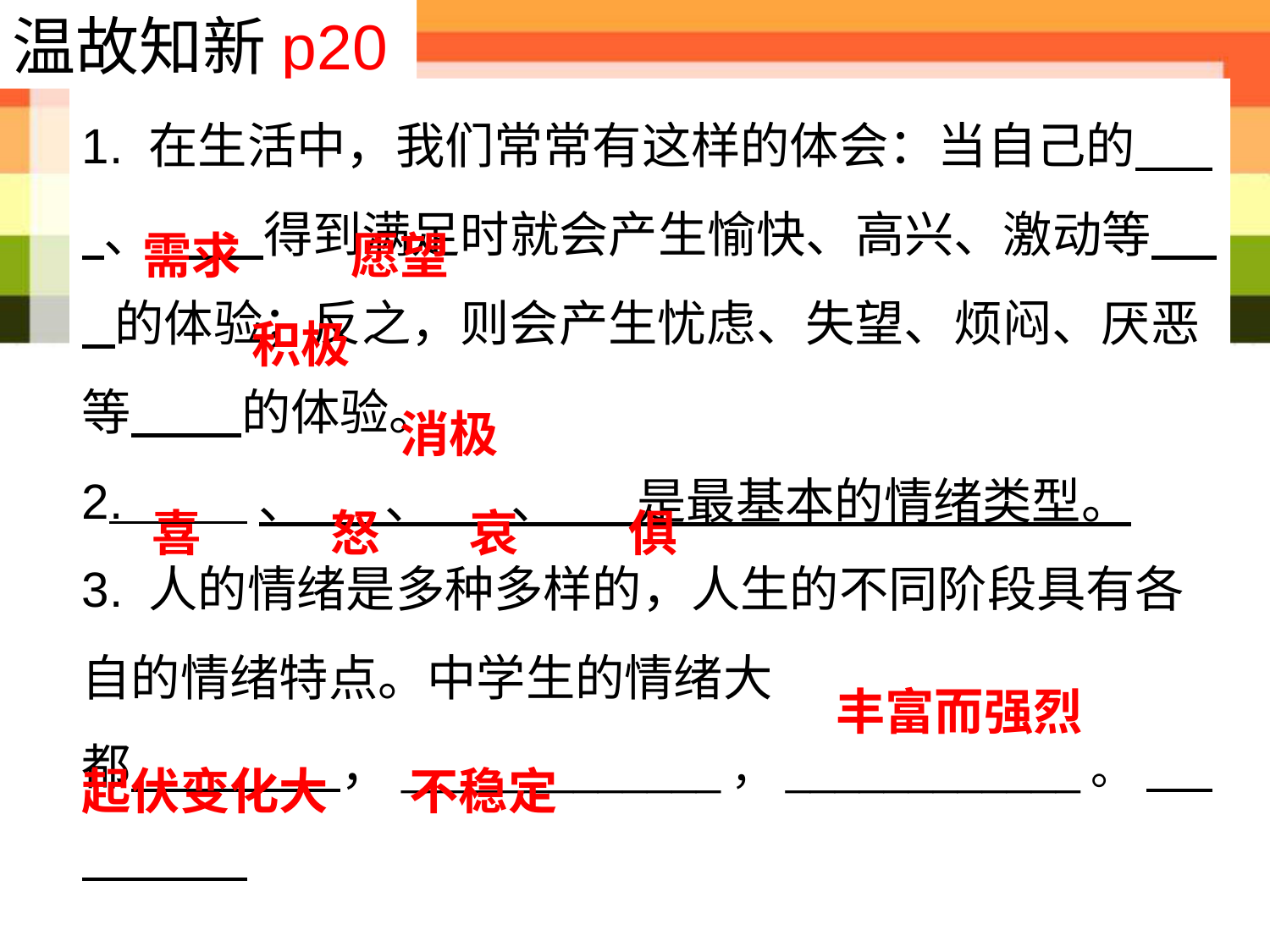

温故知新p20
1. 在生活中，我们常常有这样的体会：当自己的          、          得到满足时就会产生愉快、高兴、激动等          的体验；反之，则会产生忧虑、失望、烦闷、厌恶等          的体验。
2.         、       、       、       是最基本的情绪类型。
3. 人的情绪是多种多样的，人生的不同阶段具有各自的情绪特点。中学生的情绪大都                   ，_____________，____________。
需求
愿望
积极
消极
怒
哀
俱
喜
丰富而强烈
起伏变化大
不稳定